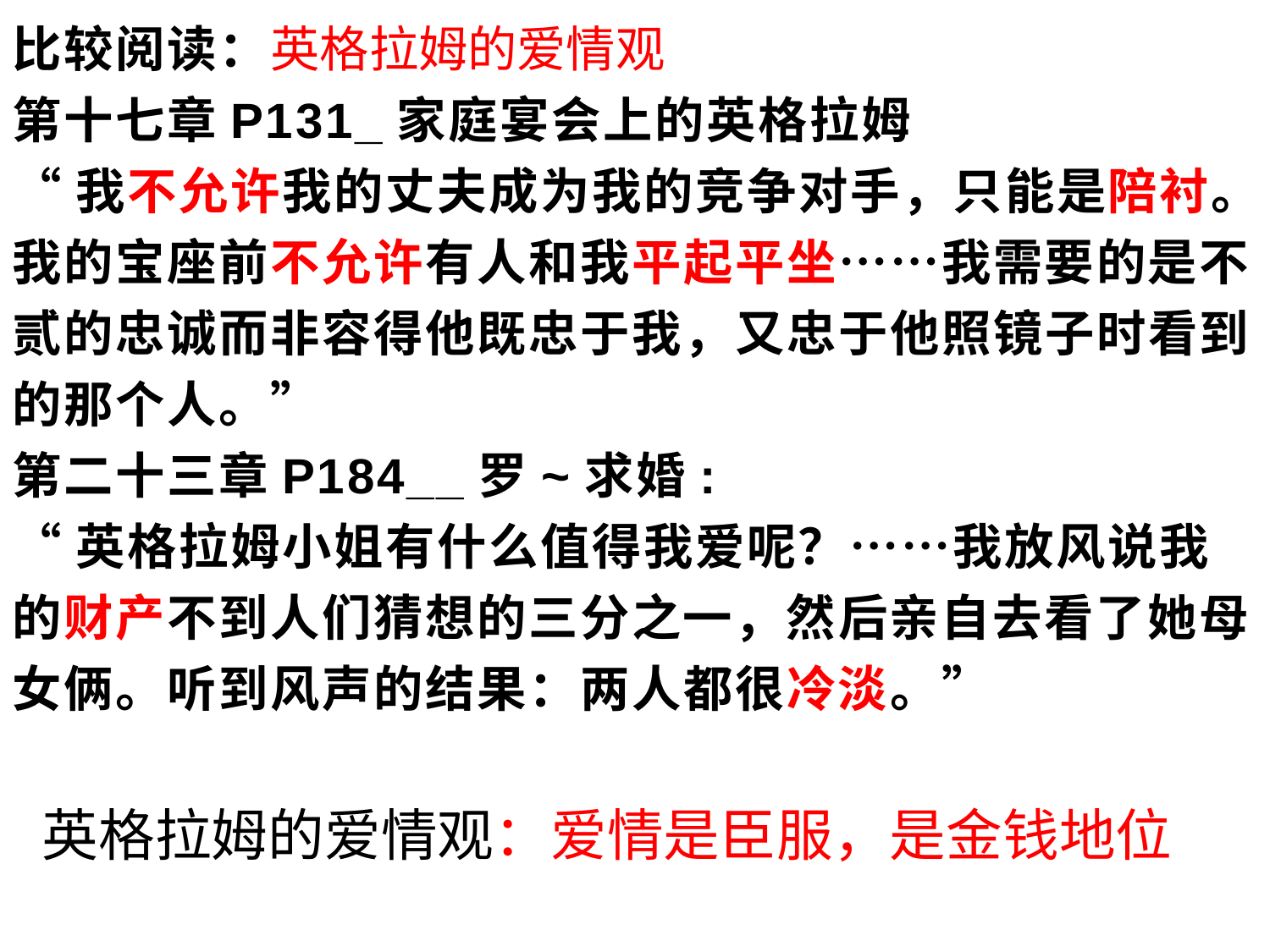

比较阅读：英格拉姆的爱情观
第十七章P131_家庭宴会上的英格拉姆
“我不允许我的丈夫成为我的竞争对手，只能是陪衬。我的宝座前不允许有人和我平起平坐……我需要的是不贰的忠诚而非容得他既忠于我，又忠于他照镜子时看到的那个人。”
第二十三章P184__罗~求婚:
“英格拉姆小姐有什么值得我爱呢？……我放风说我的财产不到人们猜想的三分之一，然后亲自去看了她母女俩。听到风声的结果：两人都很冷淡。”

英格拉姆的爱情观：爱情是臣服，是金钱地位